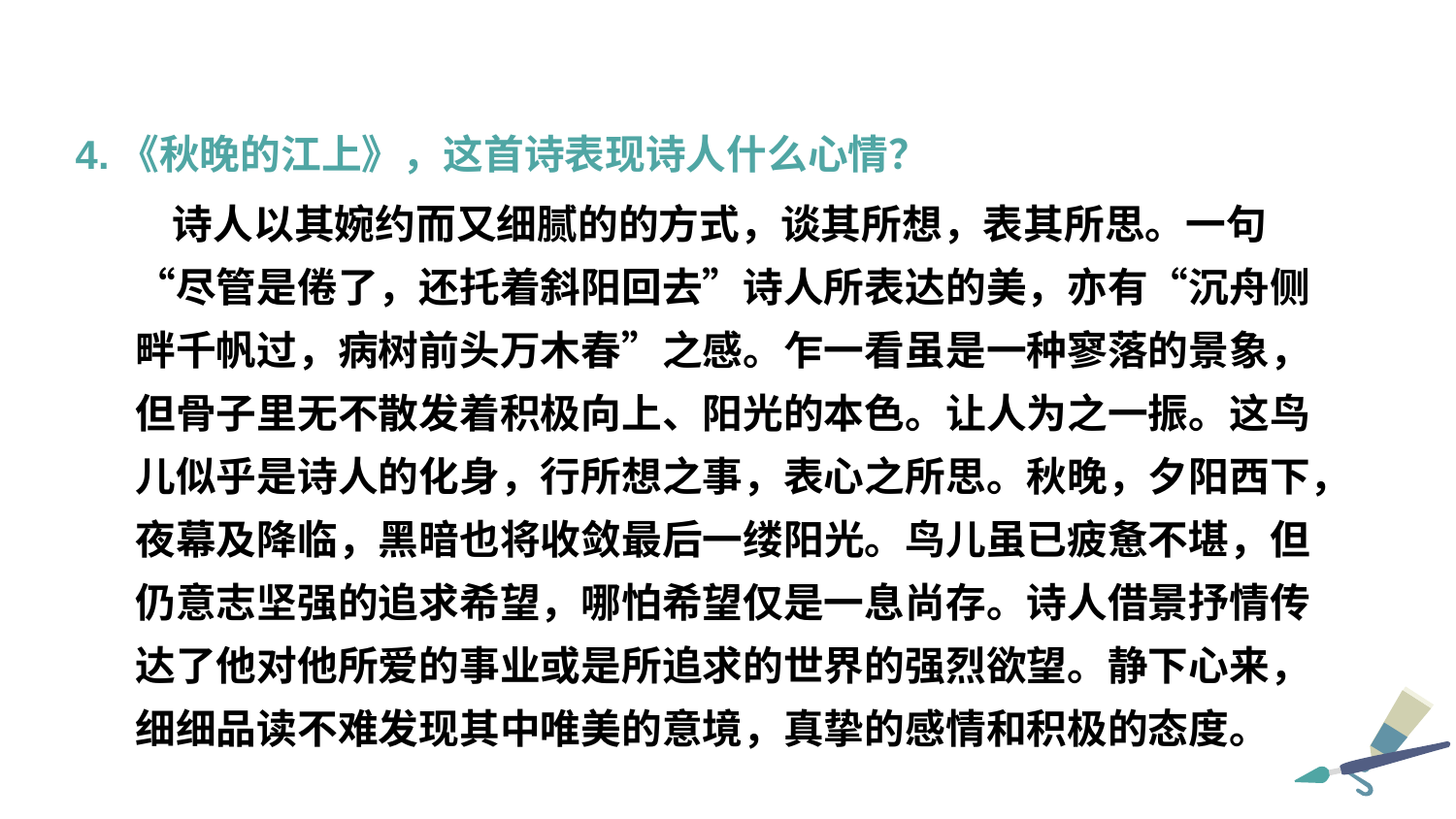

4.《秋晚的江上》，这首诗表现诗人什么心情？
   诗人以其婉约而又细腻的的方式，谈其所想，表其所思。一句“尽管是倦了，还托着斜阳回去”诗人所表达的美，亦有“沉舟侧畔千帆过，病树前头万木春”之感。乍一看虽是一种寥落的景象，但骨子里无不散发着积极向上、阳光的本色。让人为之一振。这鸟儿似乎是诗人的化身，行所想之事，表心之所思。秋晚，夕阳西下，夜幕及降临，黑暗也将收敛最后一缕阳光。鸟儿虽已疲惫不堪，但仍意志坚强的追求希望，哪怕希望仅是一息尚存。诗人借景抒情传达了他对他所爱的事业或是所追求的世界的强烈欲望。静下心来，细细品读不难发现其中唯美的意境，真挚的感情和积极的态度。